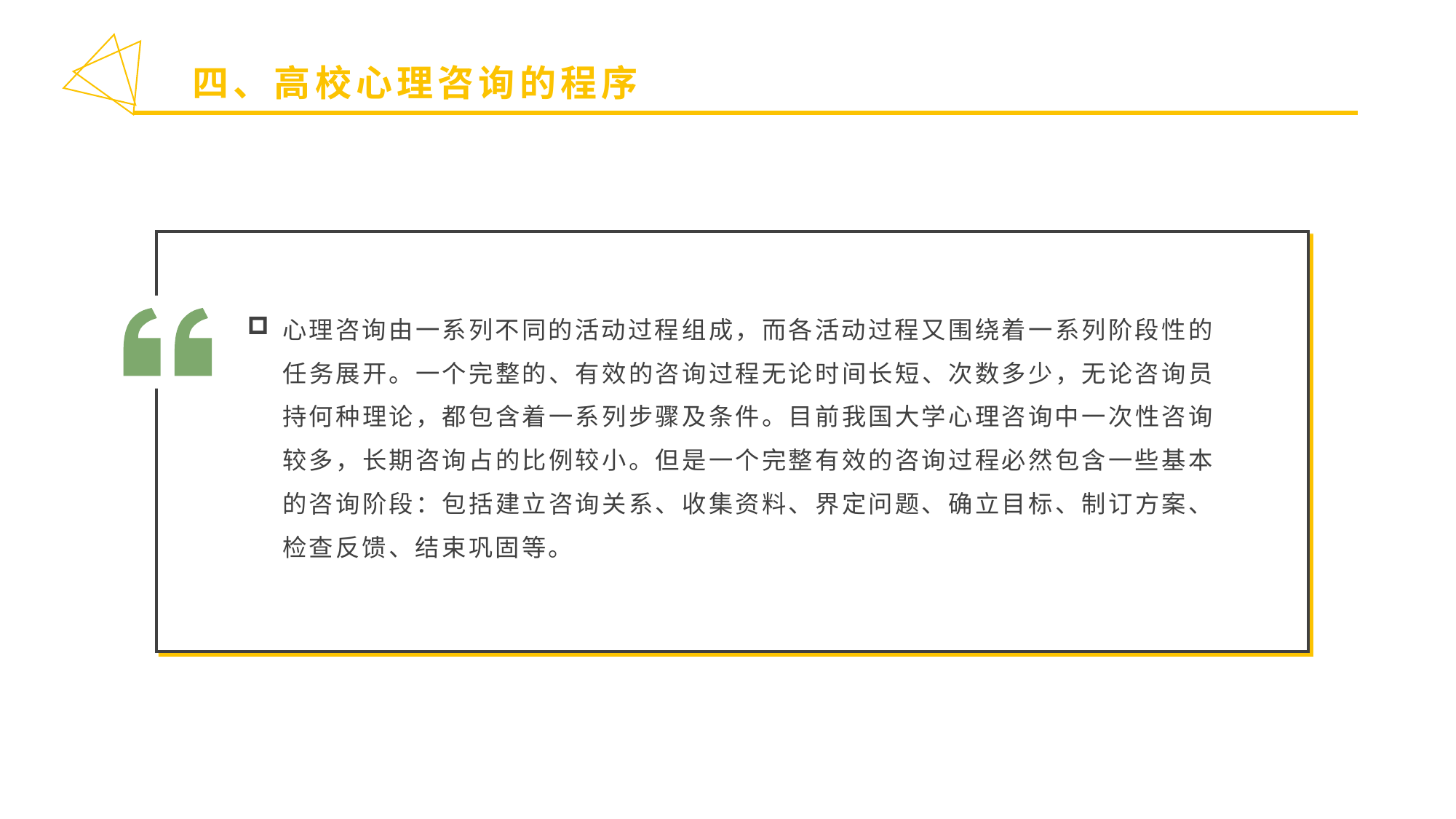

四、高校心理咨询的程序

心理咨询由一系列不同的活动过程组成，而各活动过程又围绕着一系列阶段性的任务展开。一个完整的、有效的咨询过程无论时间长短、次数多少，无论咨询员持何种理论，都包含着一系列步骤及条件。目前我国大学心理咨询中一次性咨询较多，长期咨询占的比例较小。但是一个完整有效的咨询过程必然包含一些基本的咨询阶段：包括建立咨询关系、收集资料、界定问题、确立目标、制订方案、检查反馈、结束巩固等。